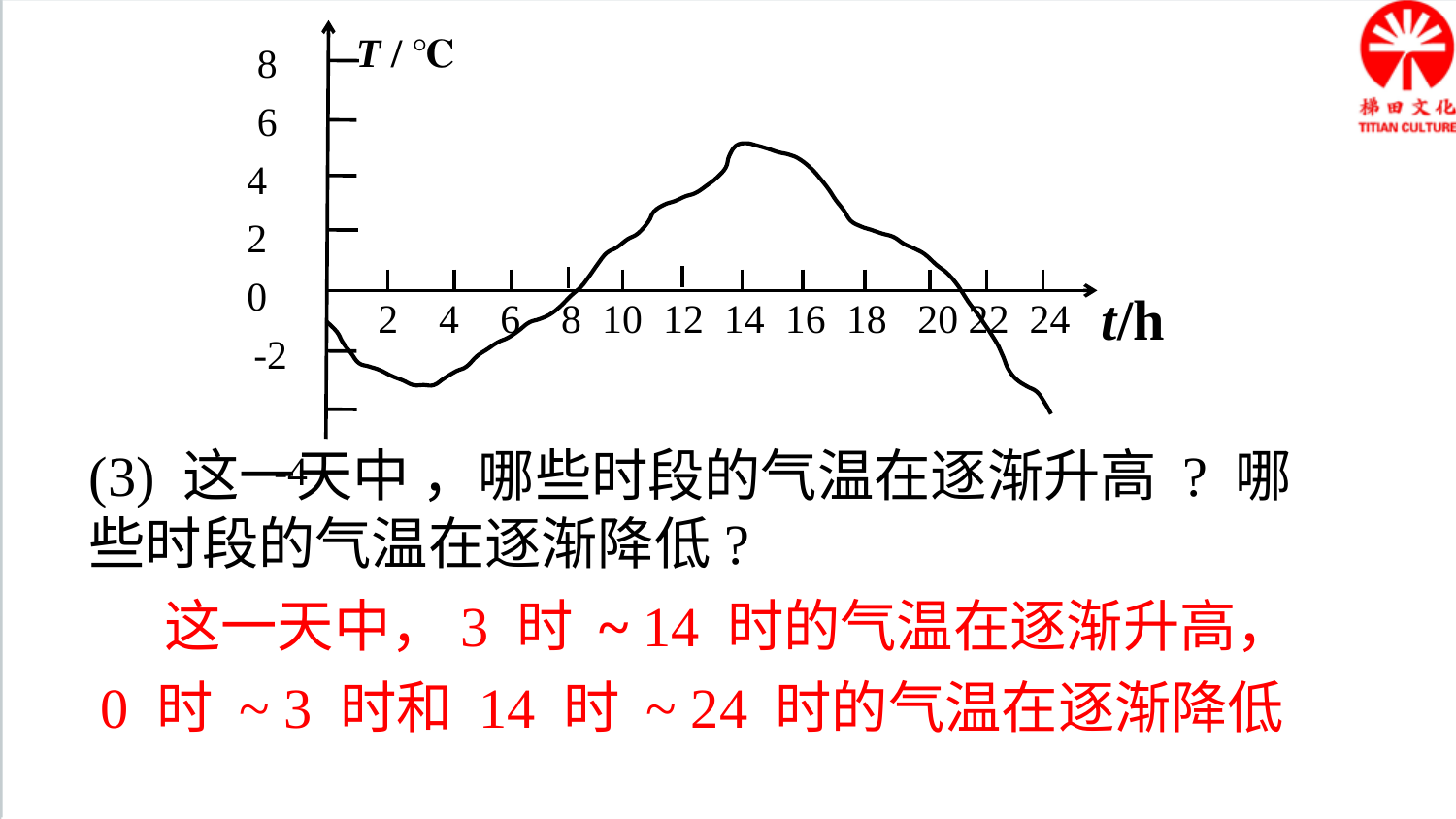

T / ℃

t/h
2    4    6    8  10  12  14  16  18   20 22  24
8
6
4
2
0
-2
-4
(3) 这一天中 ，哪些时段的气温在逐渐升高 ? 哪些时段的气温在逐渐降低?
    这一天中，3 时 ~ 14 时的气温在逐渐升高，
0 时 ~ 3 时和 14 时 ~ 24 时的气温在逐渐降低